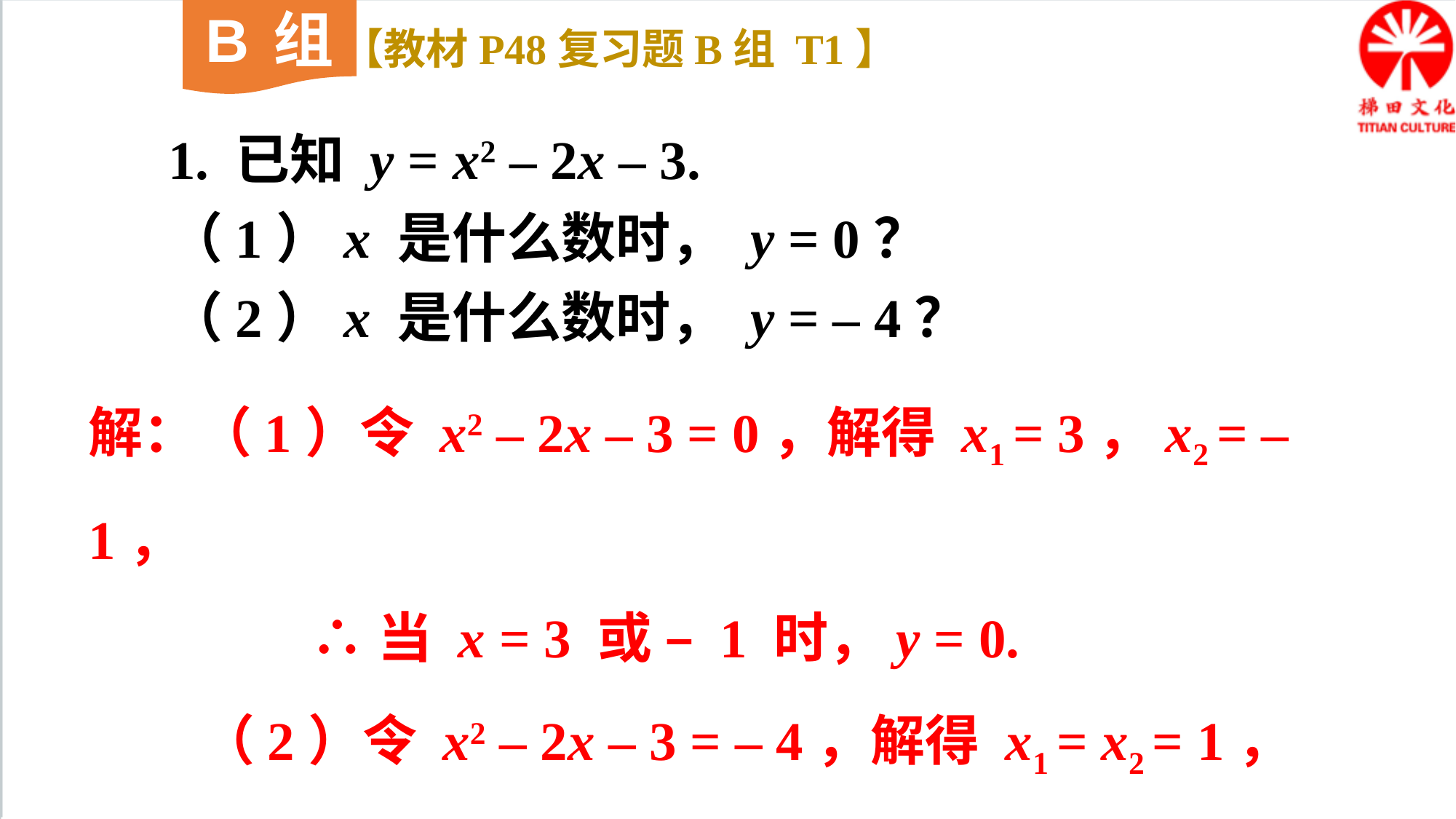

B组
【教材P48复习题B组 T1】
1. 已知 y = x2 – 2x – 3.
（1）x 是什么数时， y = 0？
（2）x 是什么数时， y = – 4？
解：（1）令 x2 – 2x – 3 = 0，解得 x1 = 3，x2 = – 1，
                  ∴当 x = 3 或 – 1 时，y = 0.
        （2）令 x2 – 2x – 3 = – 4，解得 x1 = x2 = 1，
                  ∴当 x = 1 时，y = – 4．